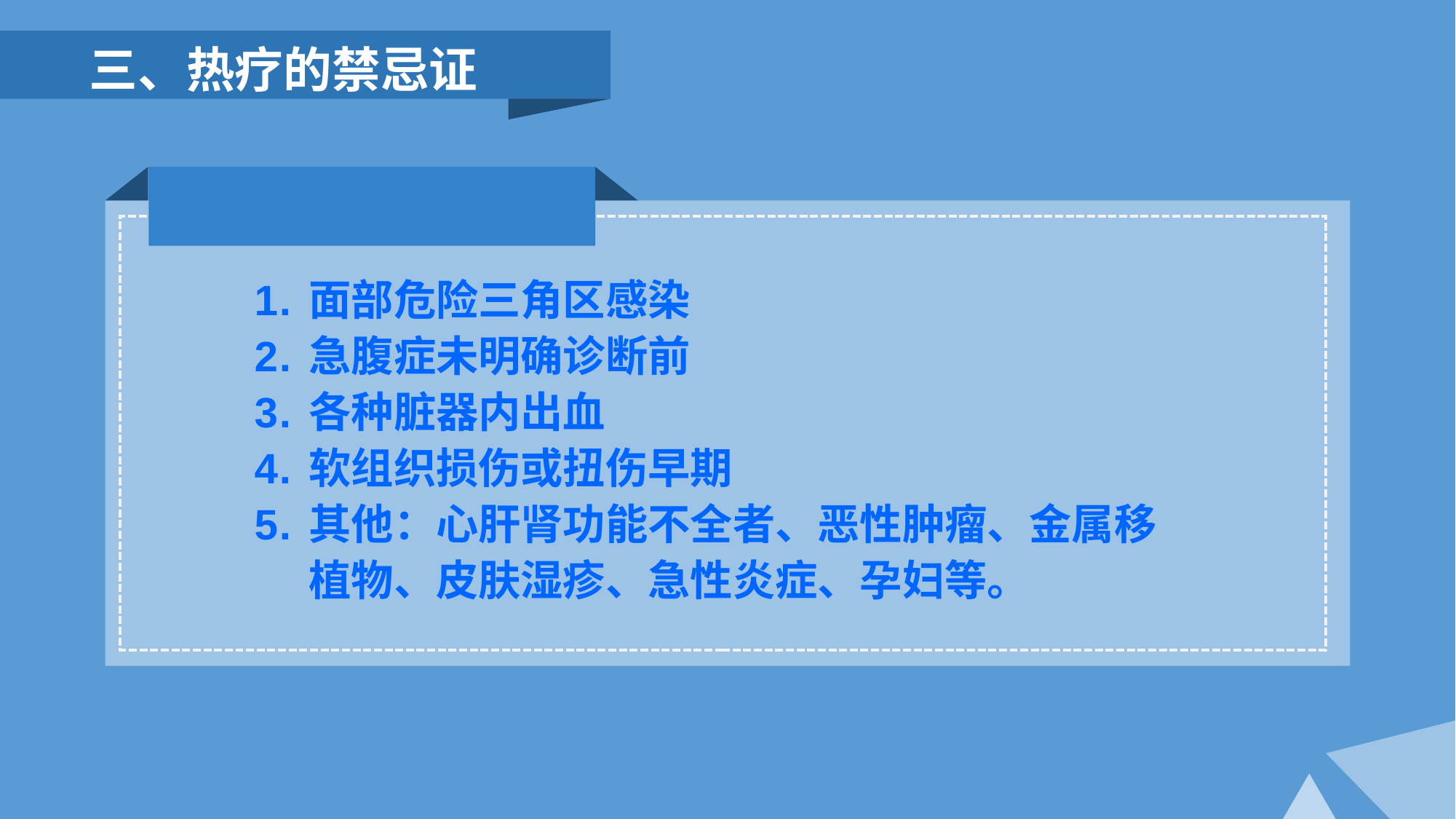

三、热疗的禁忌证

面部危险三角区感染
急腹症未明确诊断前
各种脏器内出血
软组织损伤或扭伤早期
其他：心肝肾功能不全者、恶性肿瘤、金属移植物、皮肤湿疹、急性炎症、孕妇等。